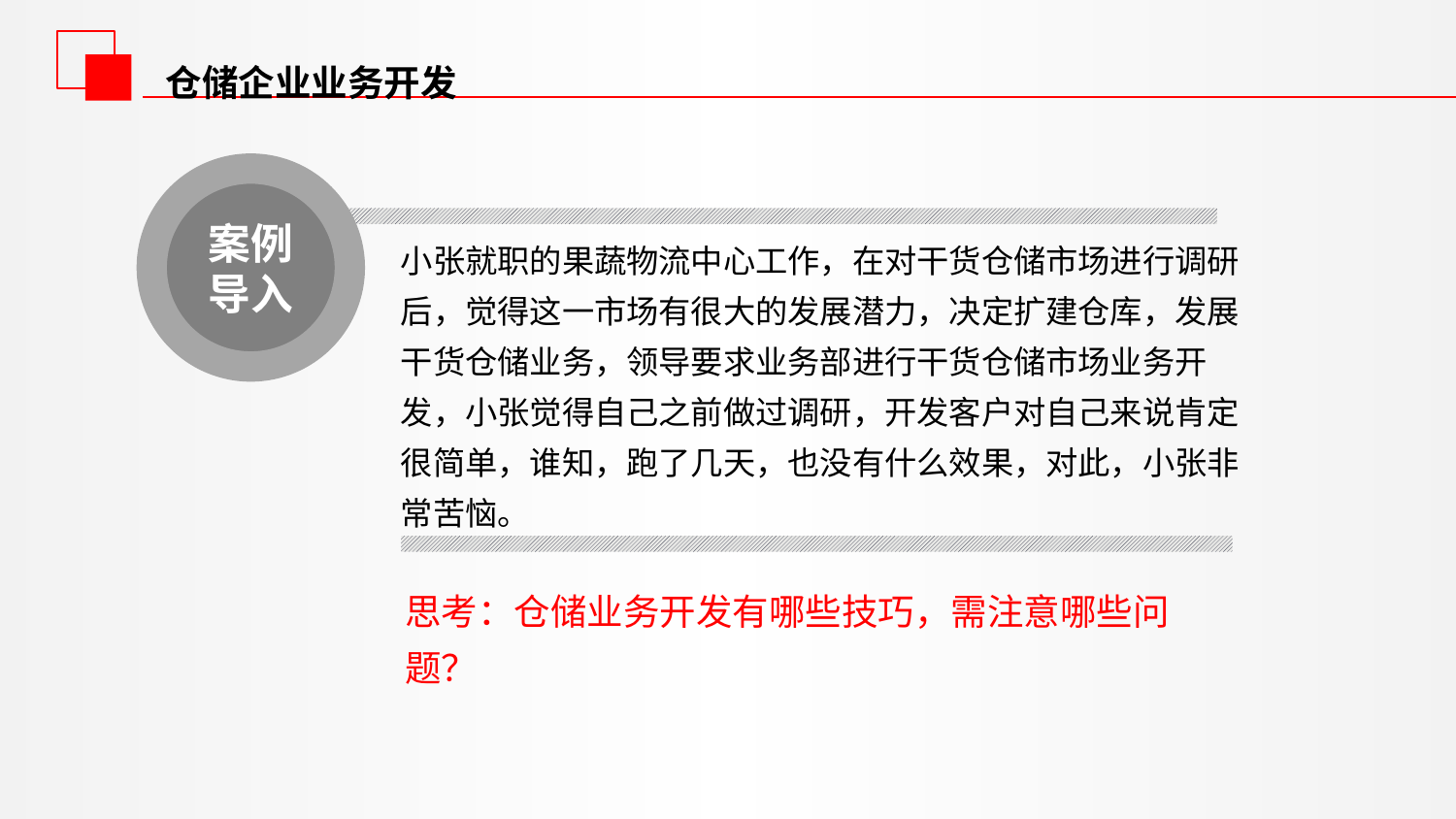

仓储企业业务开发
案例导入

小张就职的果蔬物流中心工作，在对干货仓储市场进行调研后，觉得这一市场有很大的发展潜力，决定扩建仓库，发展干货仓储业务，领导要求业务部进行干货仓储市场业务开发，小张觉得自己之前做过调研，开发客户对自己来说肯定很简单，谁知，跑了几天，也没有什么效果，对此，小张非常苦恼。

思考：仓储业务开发有哪些技巧，需注意哪些问题？